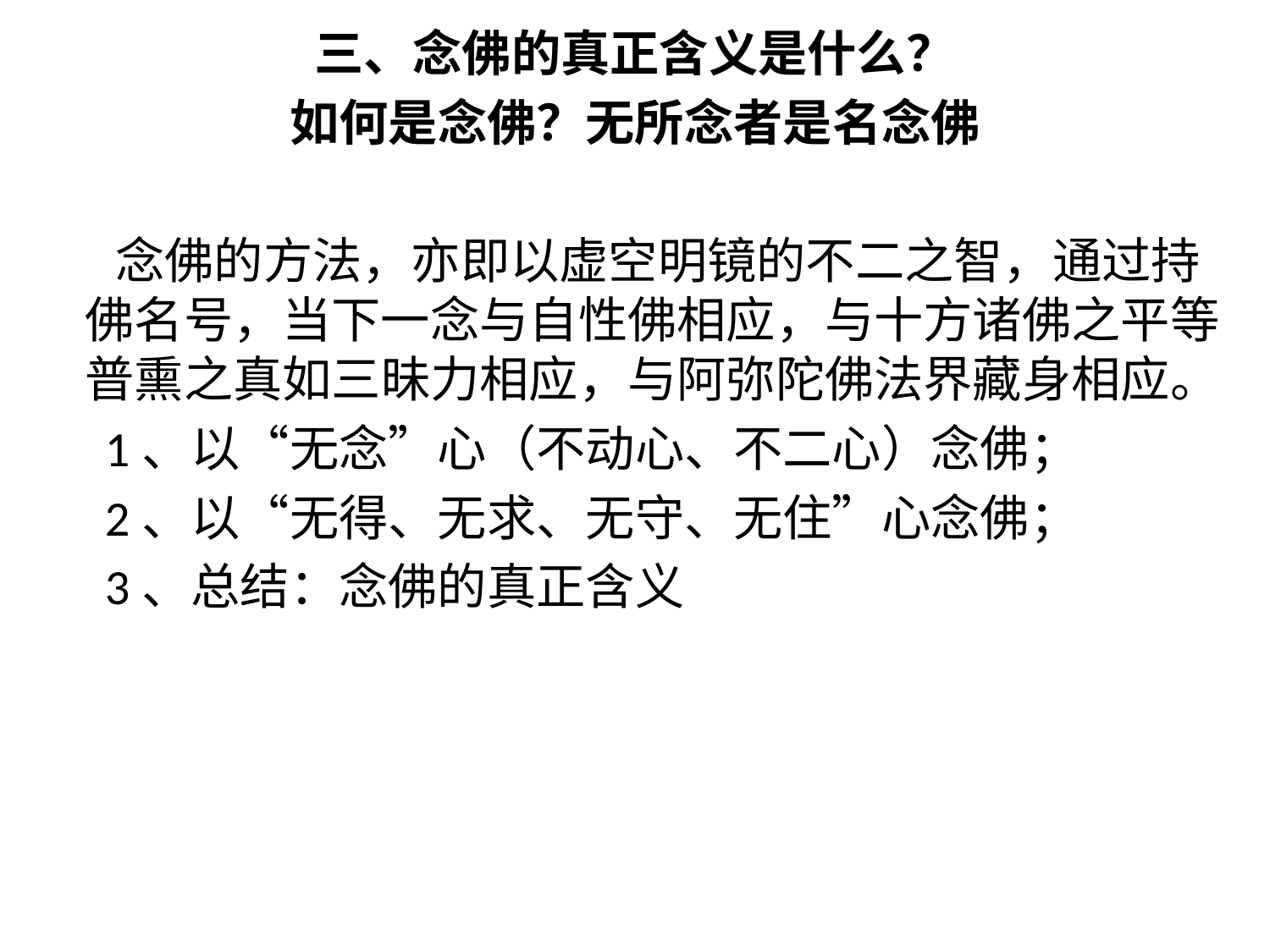

三、念佛的真正含义是什么？
如何是念佛？无所念者是名念佛

      念佛的方法，亦即以虚空明镜的不二之智，通过持佛名号，当下一念与自性佛相应，与十方诸佛之平等普熏之真如三昧力相应，与阿弥陀佛法界藏身相应。
      1、以“无念”心（不动心、不二心）念佛；
      2、以“无得、无求、无守、无住”心念佛；
      3、总结：念佛的真正含义